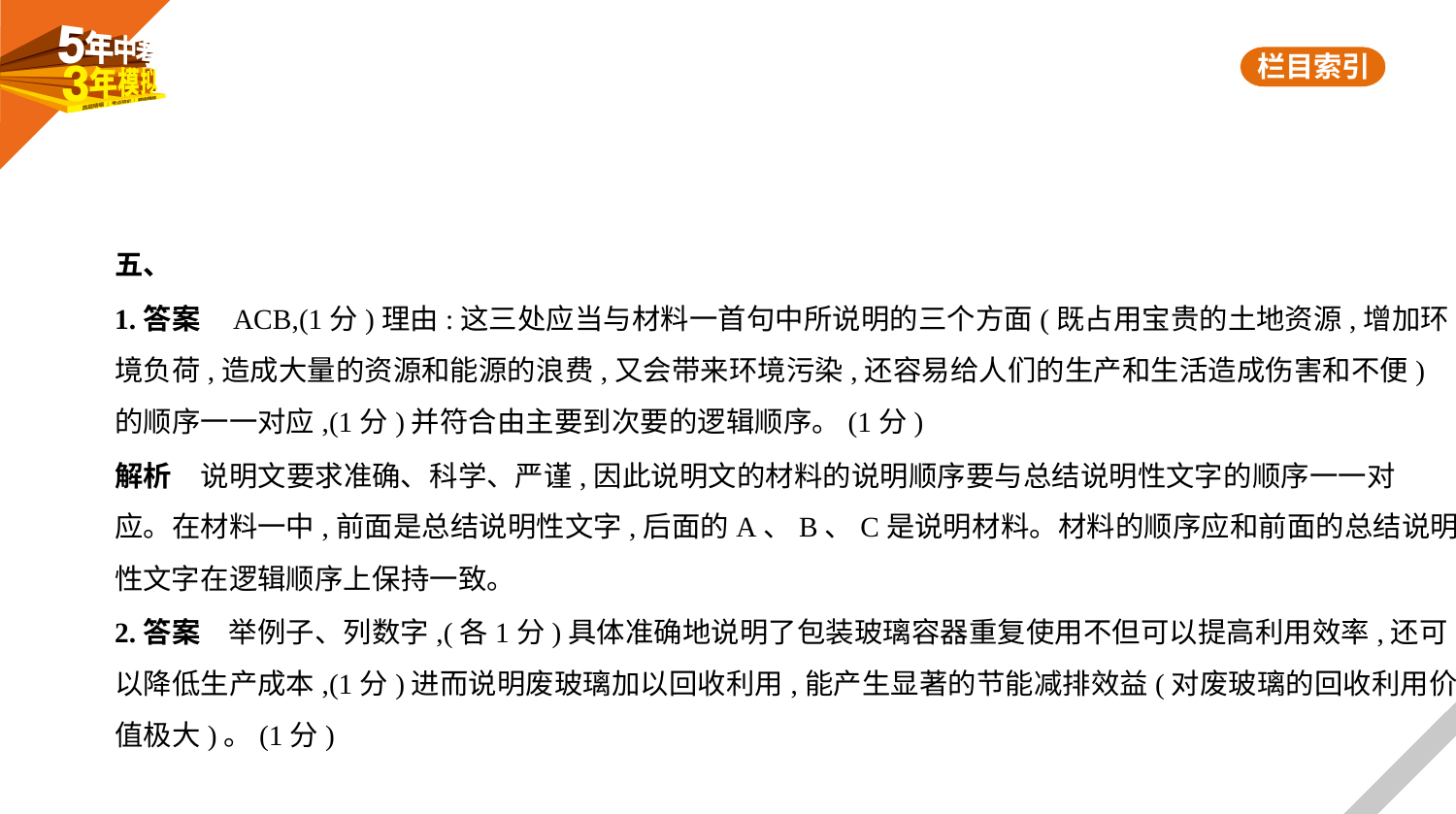

五、
1.答案    ACB,(1分)理由:这三处应当与材料一首句中所说明的三个方面(既占用宝贵的土地资源,增加环
境负荷,造成大量的资源和能源的浪费,又会带来环境污染,还容易给人们的生产和生活造成伤害和不便)
的顺序一一对应,(1分)并符合由主要到次要的逻辑顺序。(1分)
解析　说明文要求准确、科学、严谨,因此说明文的材料的说明顺序要与总结说明性文字的顺序一一对
应。在材料一中,前面是总结说明性文字,后面的A、B、C是说明材料。材料的顺序应和前面的总结说明
性文字在逻辑顺序上保持一致。
2.答案　举例子、列数字,(各1分)具体准确地说明了包装玻璃容器重复使用不但可以提高利用效率,还可
以降低生产成本,(1分)进而说明废玻璃加以回收利用,能产生显著的节能减排效益(对废玻璃的回收利用价
值极大)。(1分)